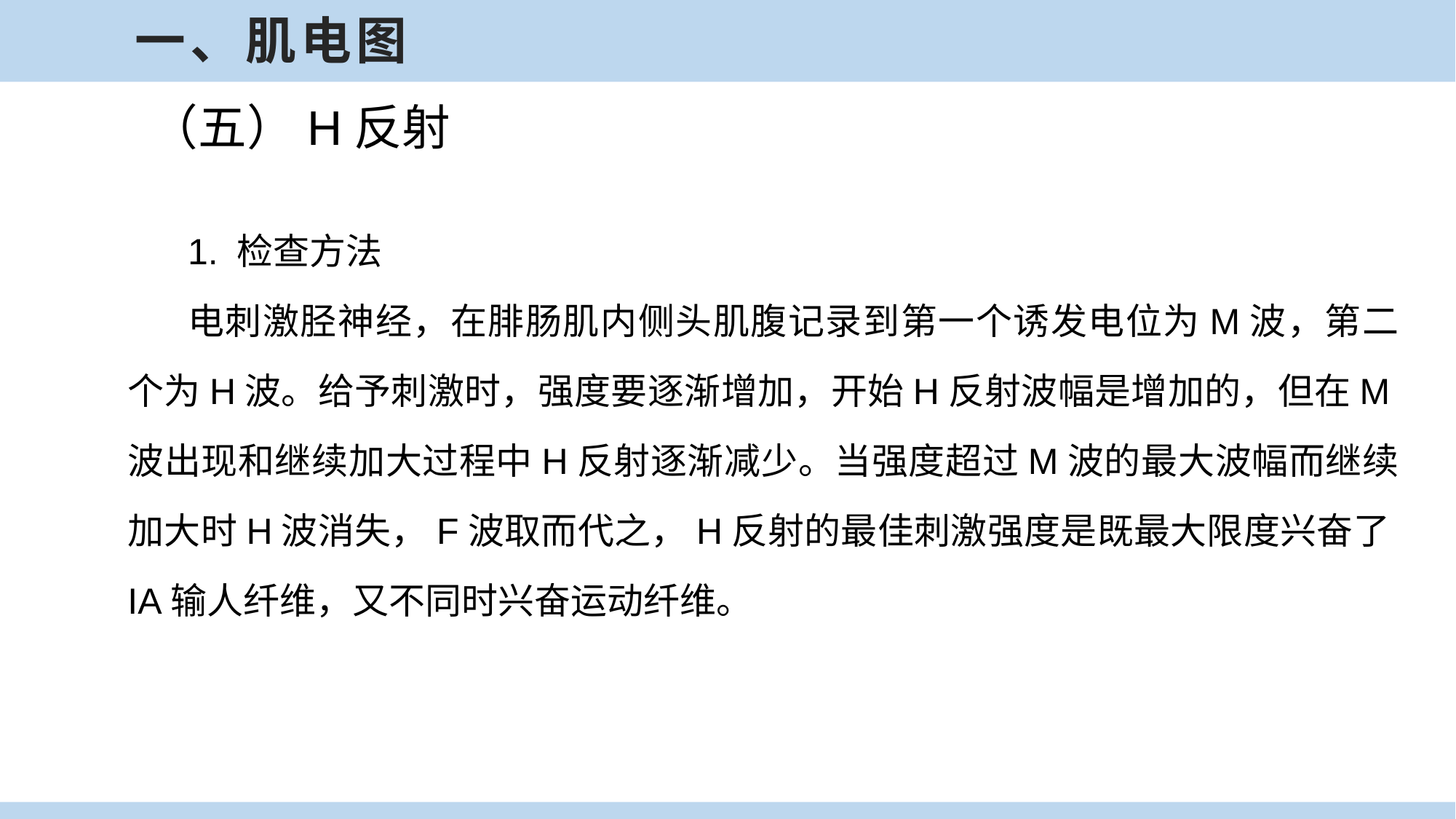

一、肌电图
（五）H反射
1.	检查方法
电刺激胫神经，在腓肠肌内侧头肌腹记录到第一个诱发电位为M波，第二个为H波。给予刺激时，强度要逐渐增加，开始H反射波幅是增加的，但在M波出现和继续加大过程中H反射逐渐减少。当强度超过M波的最大波幅而继续加大时H波消失，F波取而代之，H反射的最佳刺激强度是既最大限度兴奋了IA输人纤维，又不同时兴奋运动纤维。